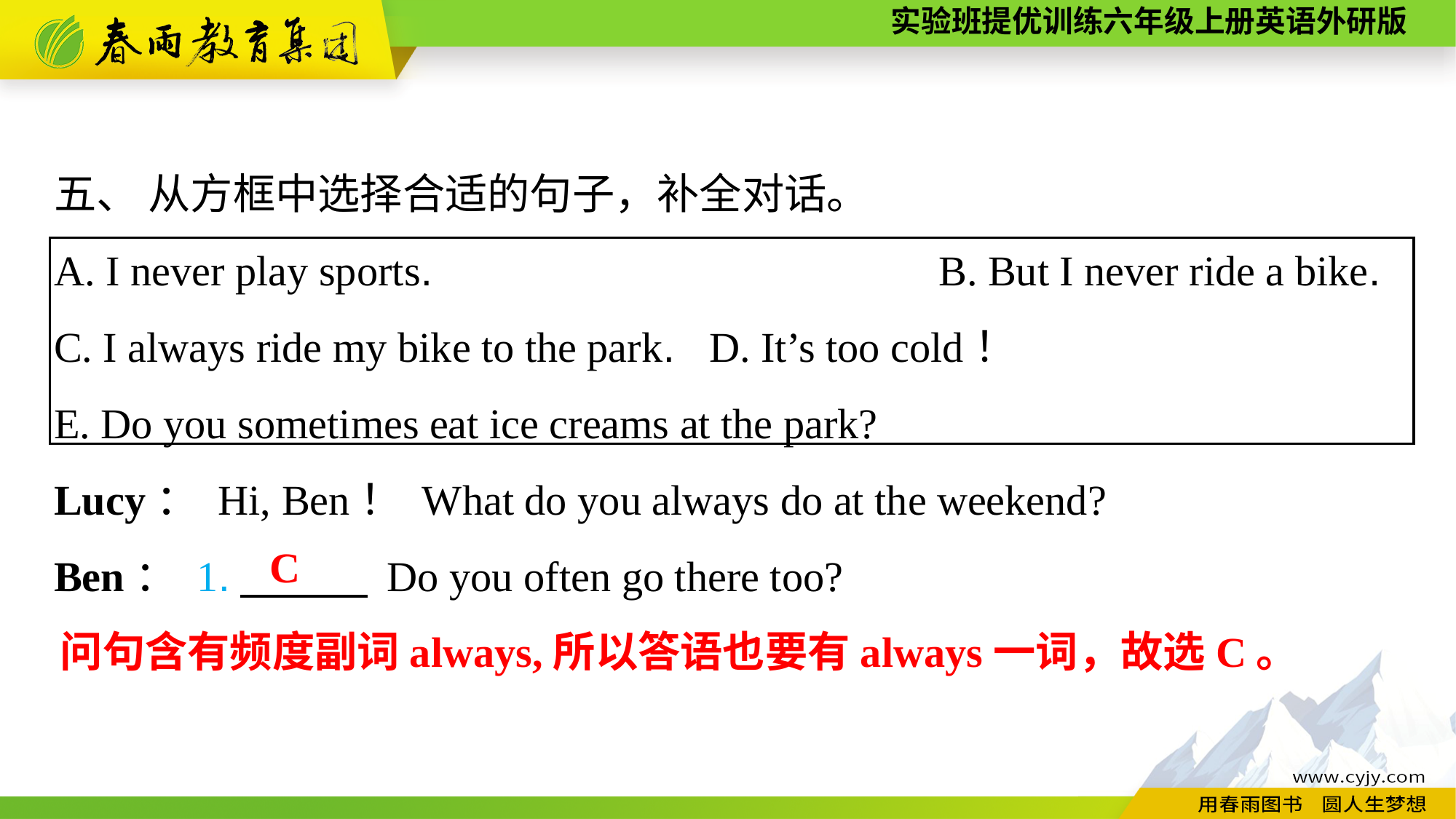

五、 从方框中选择合适的句子，补全对话。
A. I never play sports.　　　　　　　　　           B. But I never ride a bike.
C. I always ride my bike to the park.	D. It’s too cold！
E. Do you sometimes eat ice creams at the park?
Lucy： Hi, Ben！ What do you always do at the weekend?
Ben： 1.　　　 Do you often go there too?

C
问句含有频度副词always,所以答语也要有always一词，故选C。